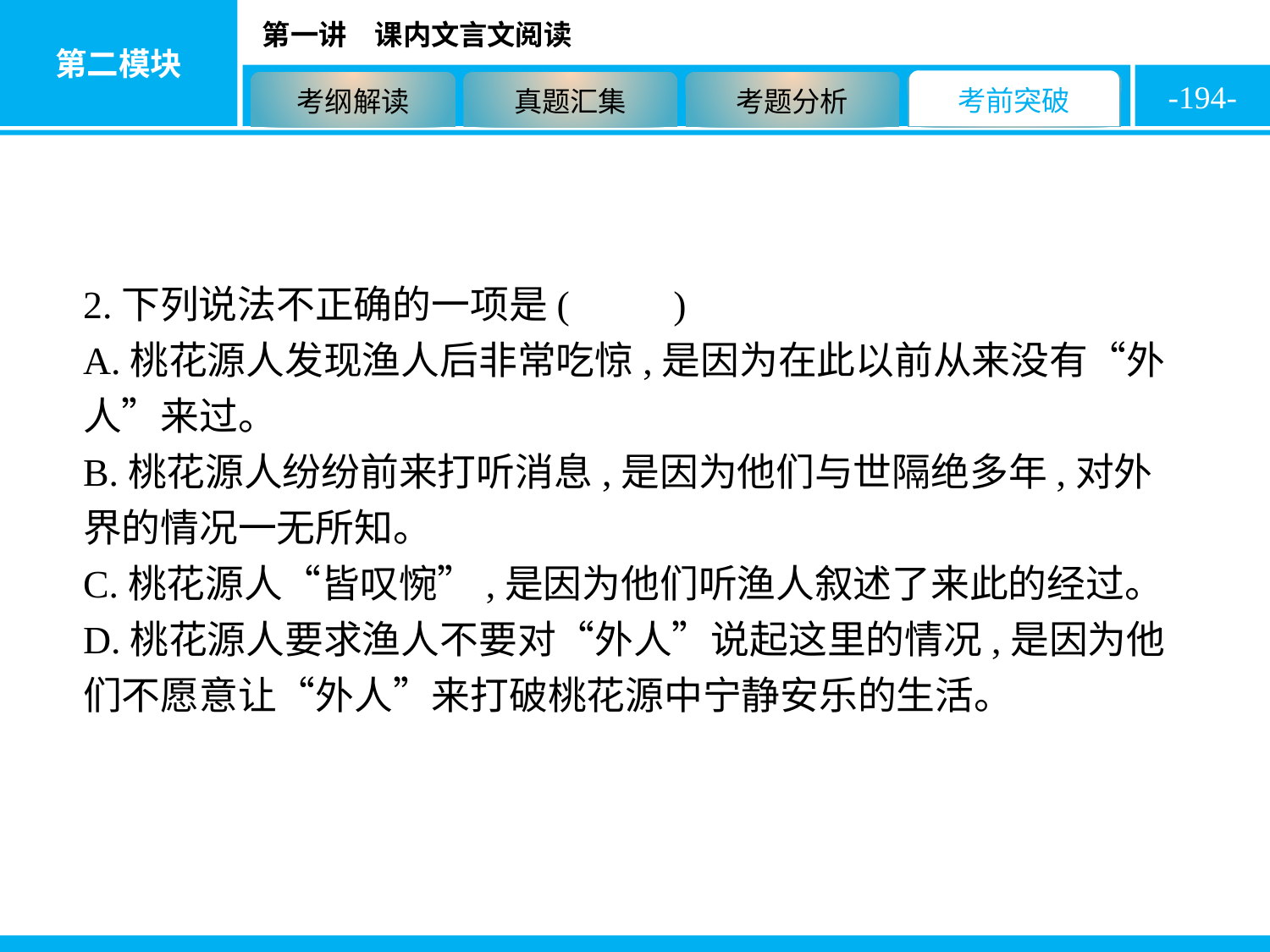

-194-
2.下列说法不正确的一项是(    C    )
A.桃花源人发现渔人后非常吃惊,是因为在此以前从来没有“外人”来过。
B.桃花源人纷纷前来打听消息,是因为他们与世隔绝多年,对外界的情况一无所知。
C.桃花源人“皆叹惋”,是因为他们听渔人叙述了来此的经过。
D.桃花源人要求渔人不要对“外人”说起这里的情况,是因为他们不愿意让“外人”来打破桃花源中宁静安乐的生活。